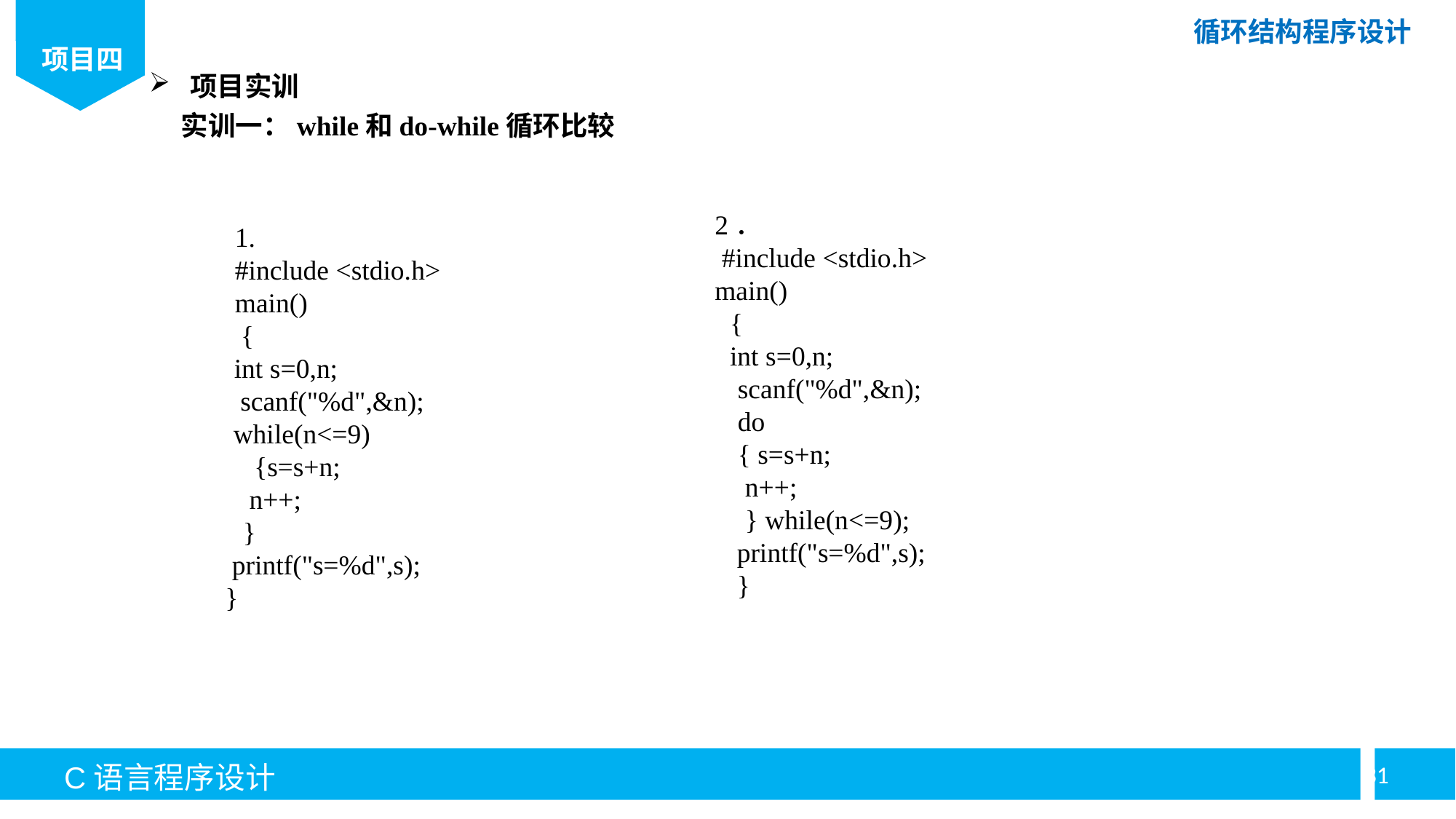

项目实训
实训一：while和do-while循环比较
2．
 #include <stdio.h>
main()
{
int s=0,n;
scanf("%d",&n);
do
{ s=s+n;
n++;
} while(n<=9);
printf("s=%d",s);
}

1.
#include <stdio.h>
main()
 {
int s=0,n;
 scanf("%d",&n);
while(n<=9)
   {s=s+n;
n++;
}
  printf("s=%d",s);
 }